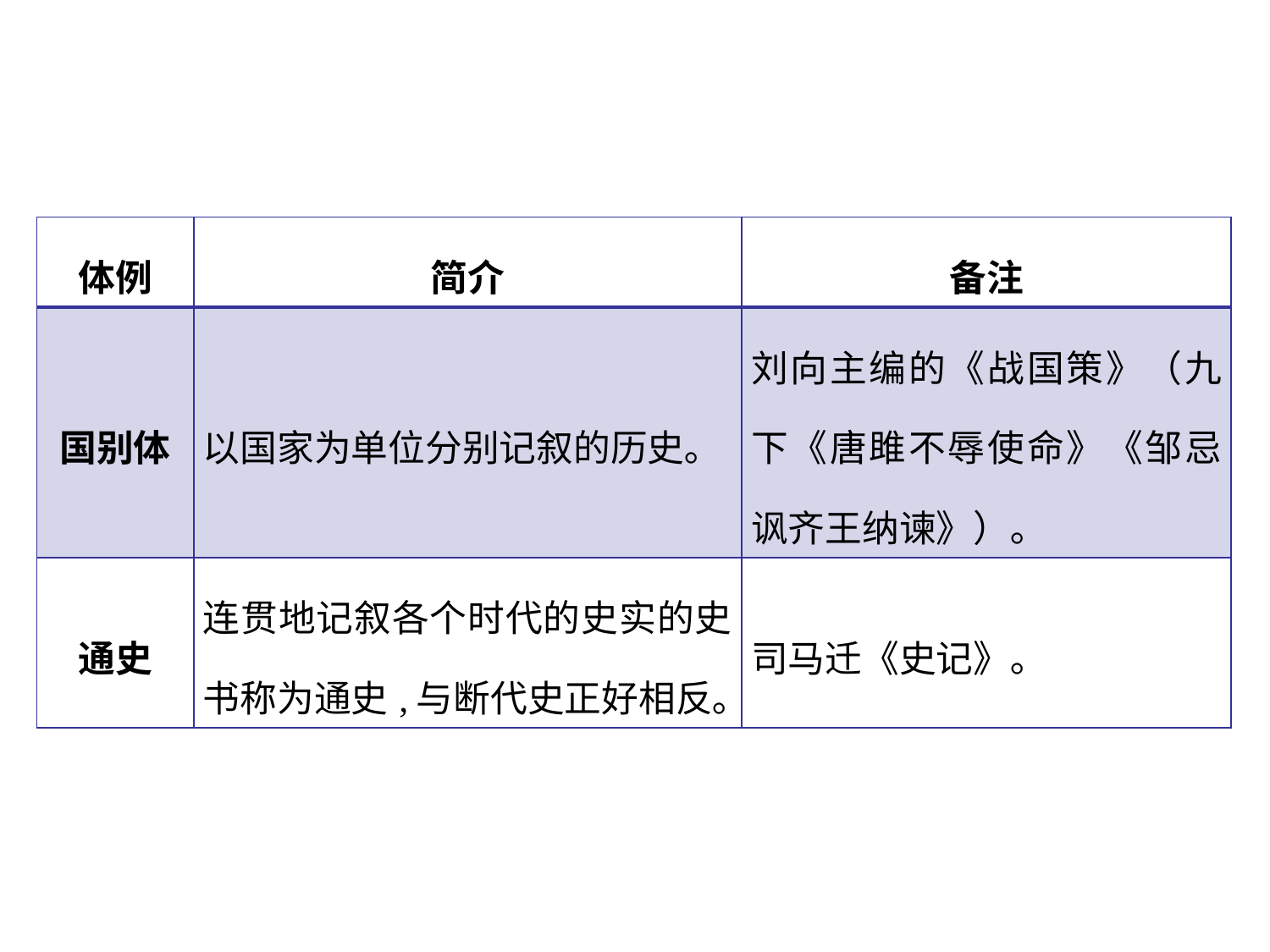

| 体例 | 简介 | 备注 |
| --- | --- | --- |
| 国别体 | 以国家为单位分别记叙的历史｡ | 刘向主编的《战国策》（九下《唐雎不辱使命》《邹忌讽齐王纳谏》）｡ |
| 通史 | 连贯地记叙各个时代的史实的史书称为通史,与断代史正好相反｡ | 司马迁《史记》｡ |